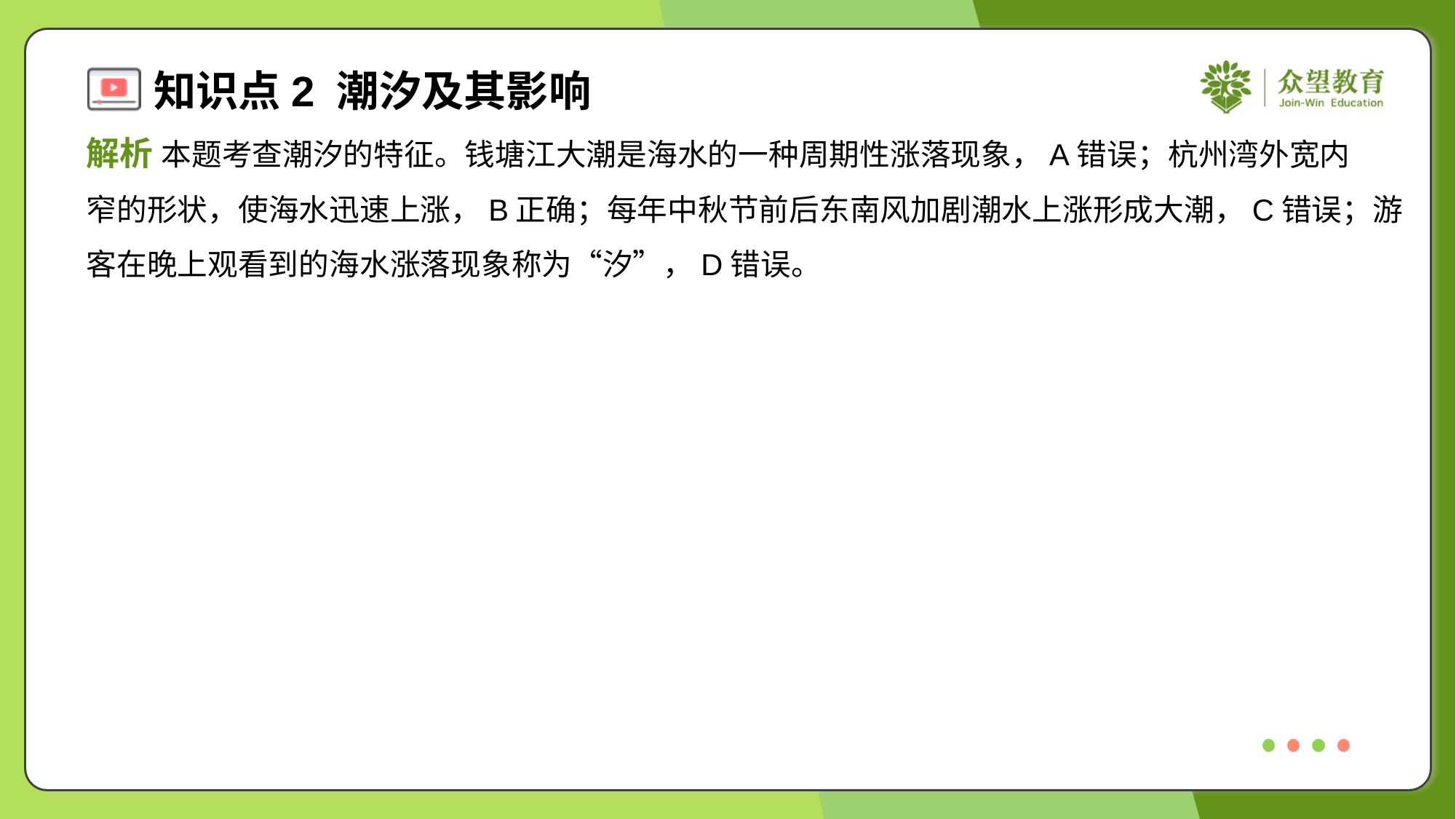

解析 本题考查潮汐的特征。钱塘江大潮是海水的一种周期性涨落现象，A错误；杭州湾外宽内
窄的形状，使海水迅速上涨，B正确；每年中秋节前后东南风加剧潮水上涨形成大潮，C错误；游
客在晚上观看到的海水涨落现象称为“汐”，D错误。